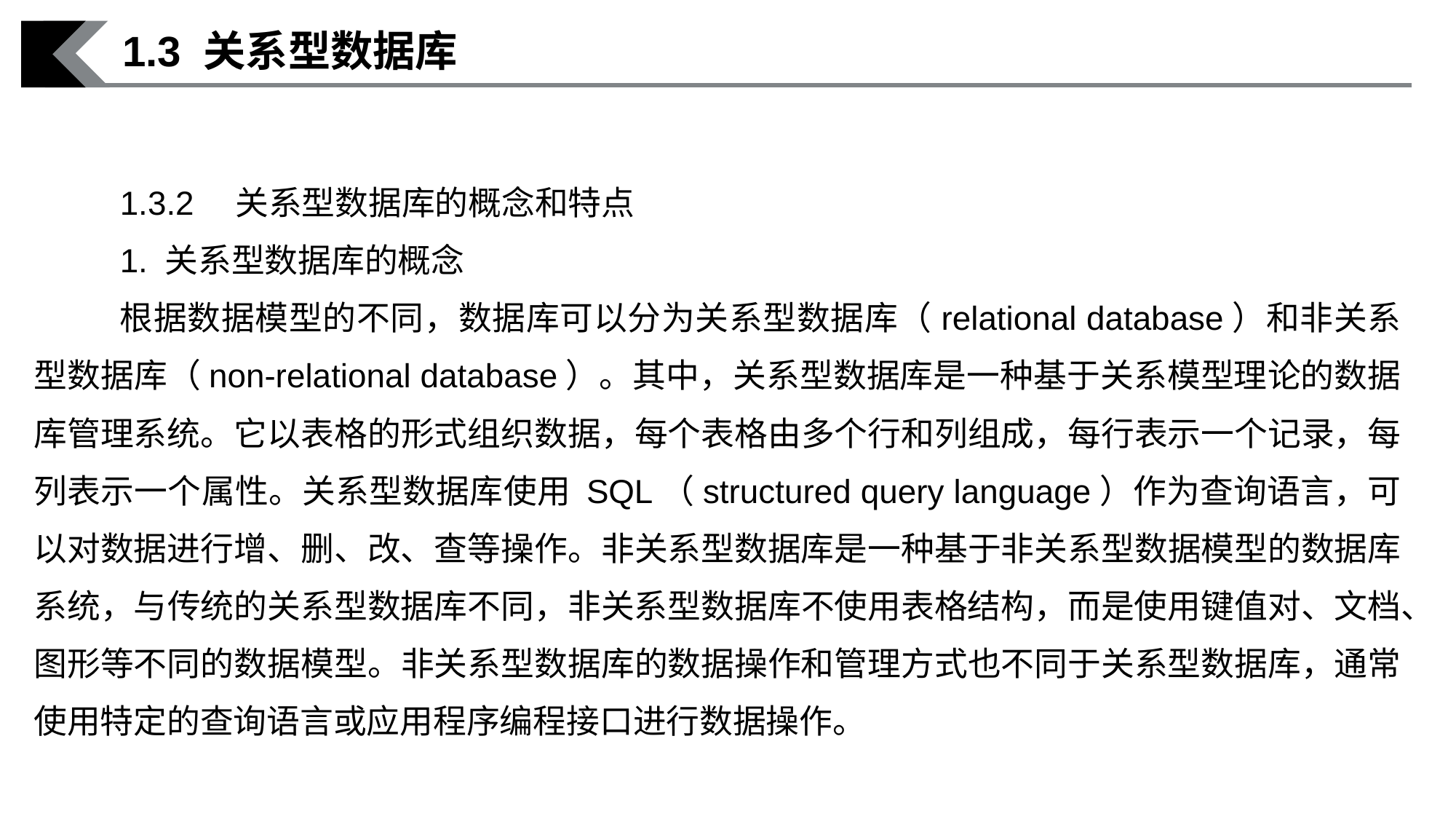

1.3 关系型数据库
1.3.2　关系型数据库的概念和特点
1. 关系型数据库的概念
根据数据模型的不同，数据库可以分为关系型数据库（relational database）和非关系型数据库（non-relational database）。其中，关系型数据库是一种基于关系模型理论的数据库管理系统。它以表格的形式组织数据，每个表格由多个行和列组成，每行表示一个记录，每列表示一个属性。关系型数据库使用 SQL（structured query language）作为查询语言，可以对数据进行增、删、改、查等操作。非关系型数据库是一种基于非关系型数据模型的数据库系统，与传统的关系型数据库不同，非关系型数据库不使用表格结构，而是使用键值对、文档、图形等不同的数据模型。非关系型数据库的数据操作和管理方式也不同于关系型数据库，通常使用特定的查询语言或应用程序编程接口进行数据操作。